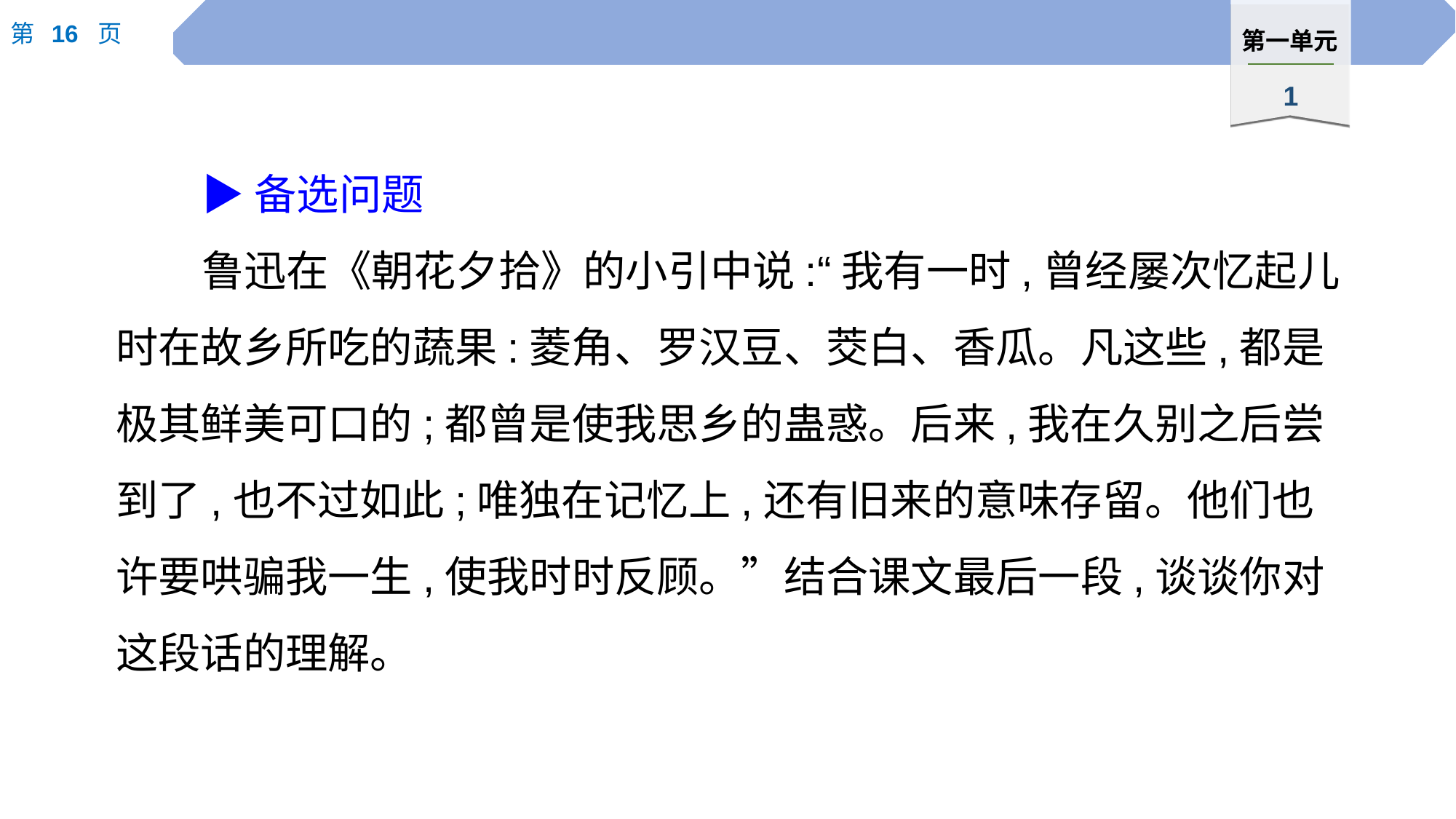

▶备选问题
鲁迅在《朝花夕拾》的小引中说:“我有一时,曾经屡次忆起儿时在故乡所吃的蔬果:菱角、罗汉豆、茭白、香瓜。凡这些,都是极其鲜美可口的;都曾是使我思乡的蛊惑。后来,我在久别之后尝到了,也不过如此;唯独在记忆上,还有旧来的意味存留。他们也许要哄骗我一生,使我时时反顾。”结合课文最后一段,谈谈你对这段话的理解。